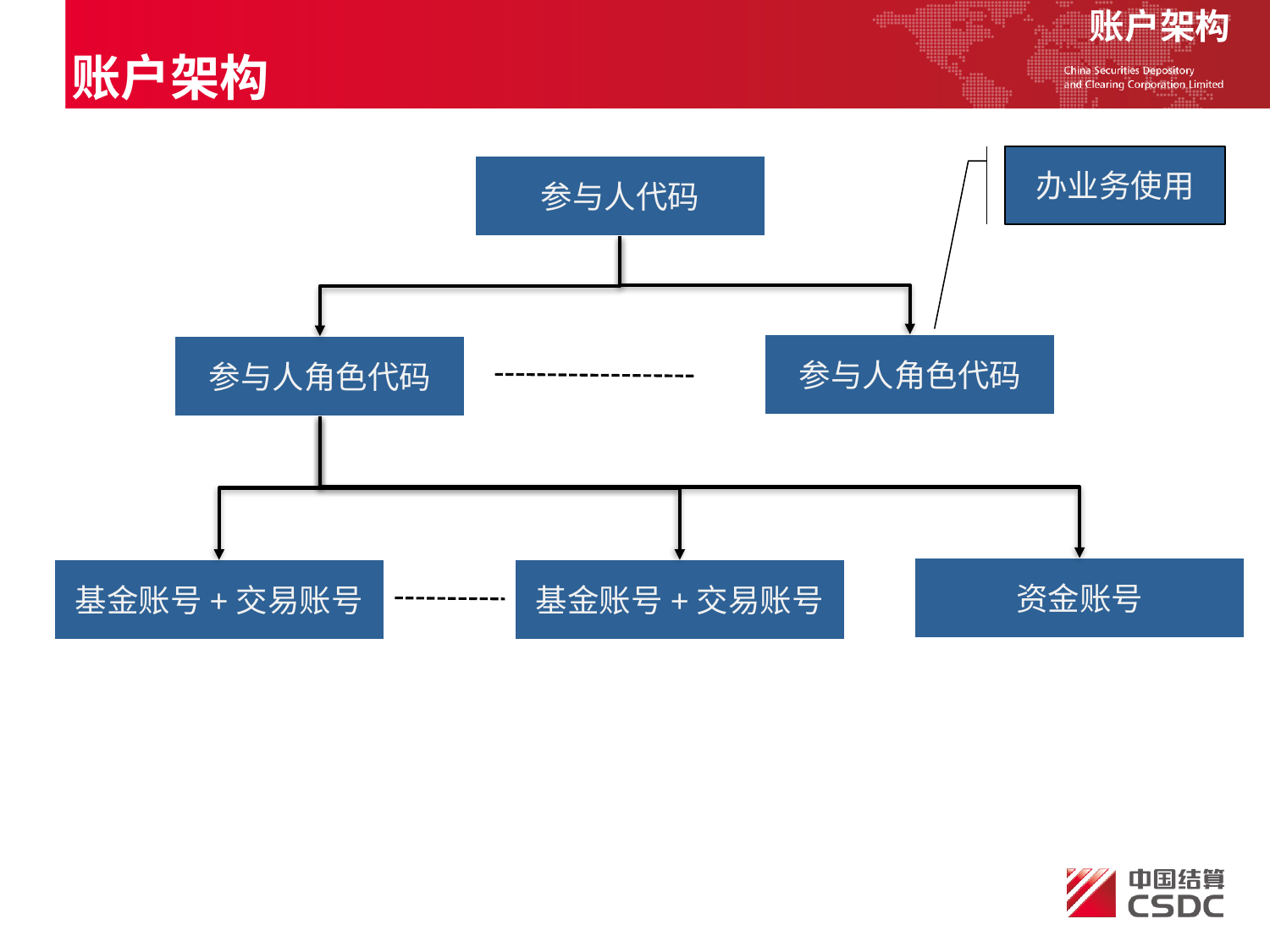

账户架构
账户架构
办业务使用
参与人代码
参与人角色代码
参与人角色代码
资金账号
基金账号+交易账号
基金账号+交易账号